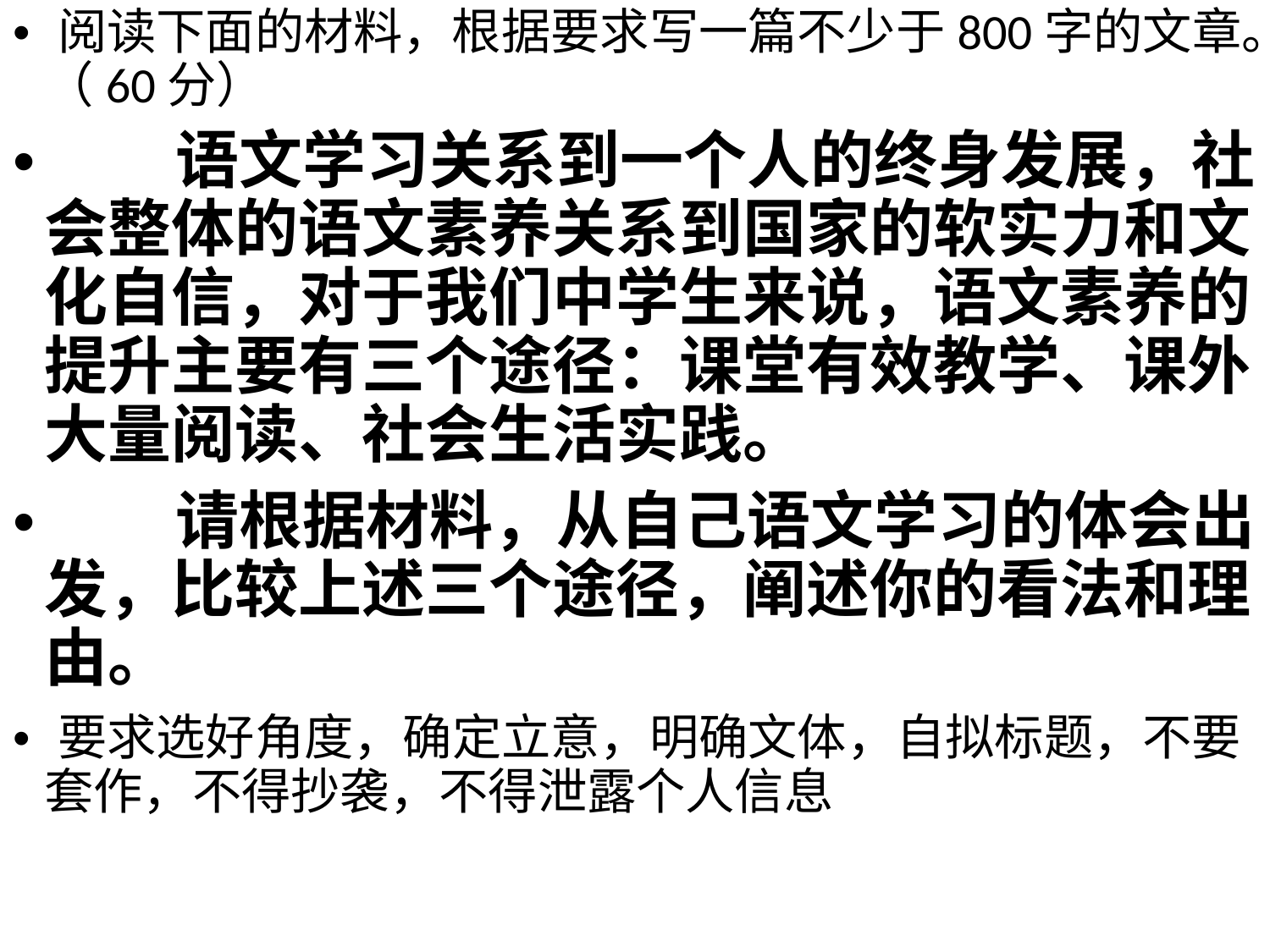

• 阅读下面的材料，根据要求写一篇不少于800字的文章。
（60分）
• 语文学习关系到一个人的终身发展，社
会整体的语文素养关系到国家的软实力和文
化自信，对于我们中学生来说，语文素养的
提升主要有三个途径：课堂有效教学、课外
大量阅读、社会生活实践。
• 请根据材料，从自己语文学习的体会出
发，比较上述三个途径，阐述你的看法和理
由。
• 要求选好角度，确定立意，明确文体，自拟标题，不要
套作，不得抄袭，不得泄露个人信息